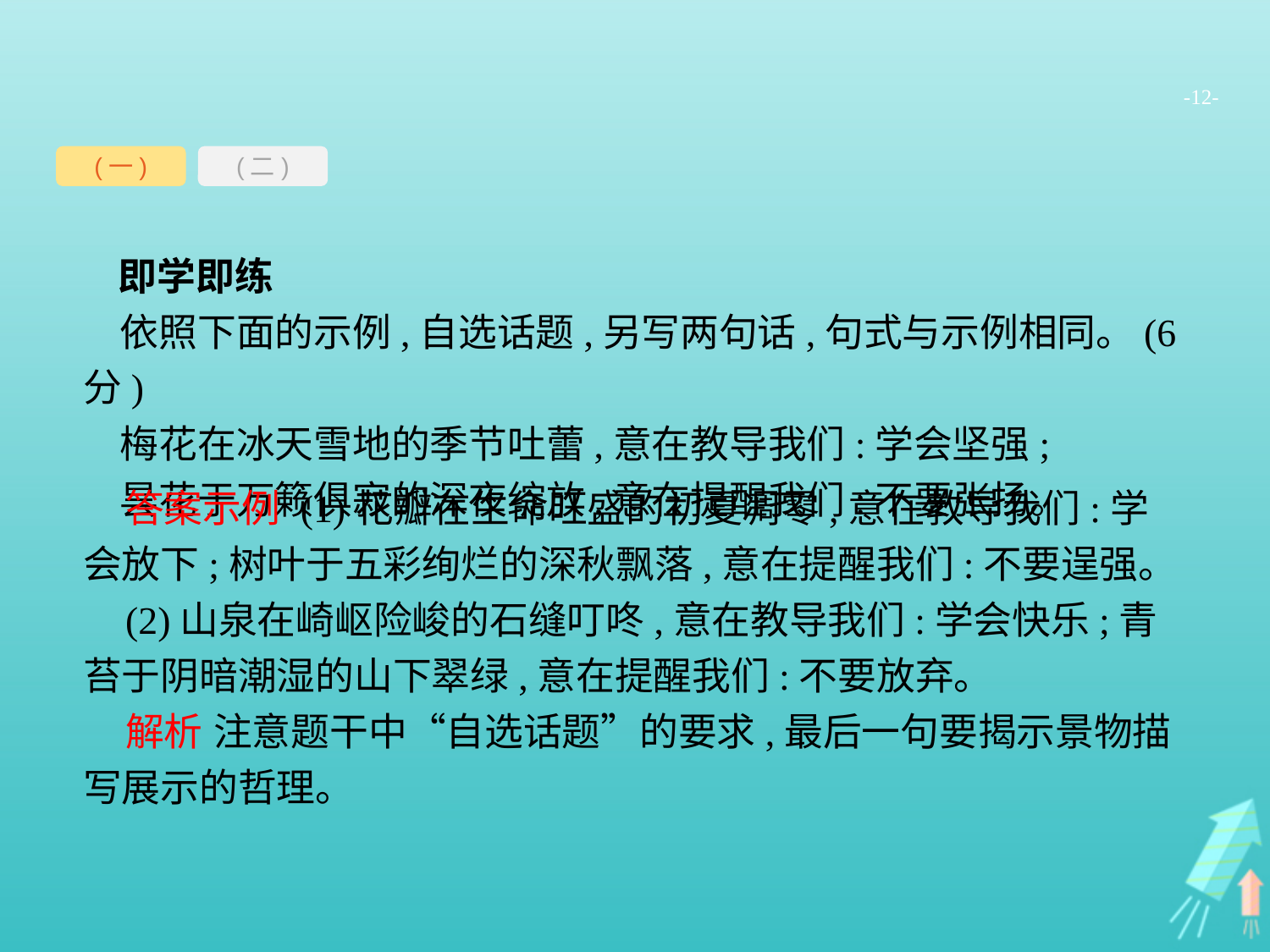

-12-
(一)
(二)
即学即练
依照下面的示例,自选话题,另写两句话,句式与示例相同。(6分)
梅花在冰天雪地的季节吐蕾,意在教导我们:学会坚强;
昙花于万籁俱寂的深夜绽放,意在提醒我们:不要张扬。
答案示例 (1)花瓣在生命旺盛的初夏凋零,意在教导我们:学会放下;树叶于五彩绚烂的深秋飘落,意在提醒我们:不要逞强。
(2)山泉在崎岖险峻的石缝叮咚,意在教导我们:学会快乐;青苔于阴暗潮湿的山下翠绿,意在提醒我们:不要放弃。
解析 注意题干中“自选话题”的要求,最后一句要揭示景物描写展示的哲理。